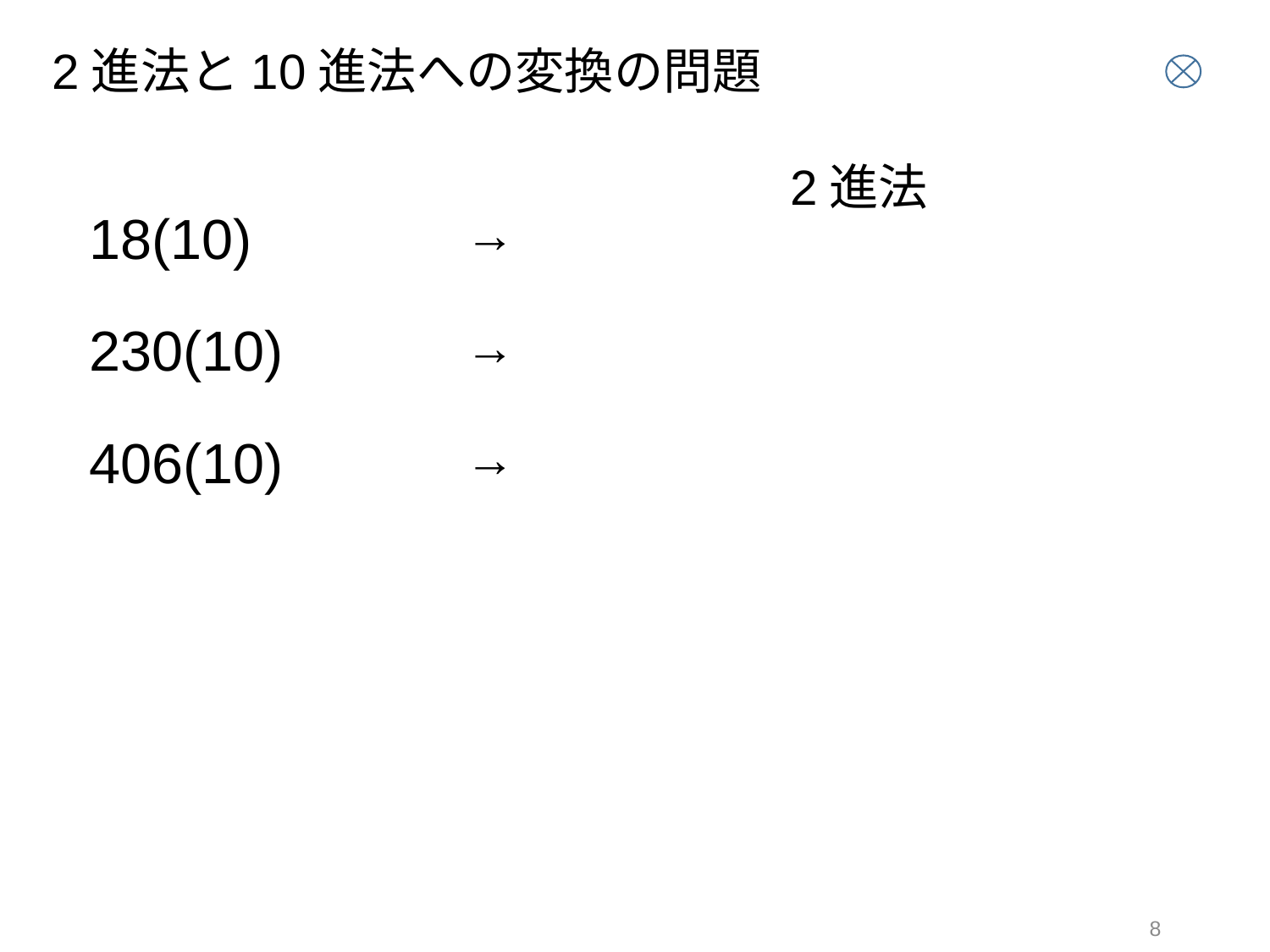

2進法と10進法への変換の問題

2進法
| 18(10) | → |  |
| --- | --- | --- |
| 230(10) | → |  |
| 406(10) | → |  |
8